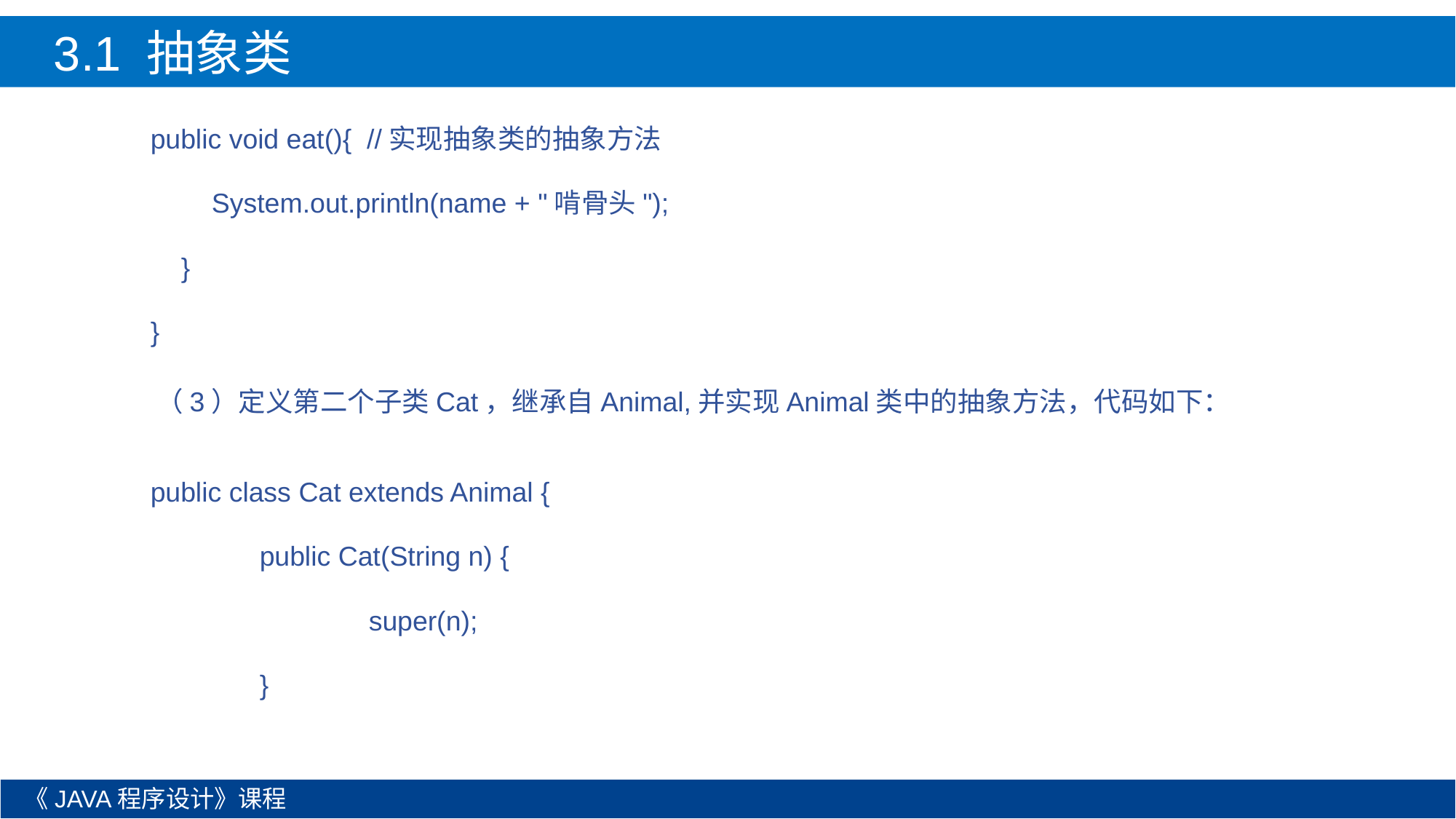

3.1 抽象类
public void eat(){  //实现抽象类的抽象方法
        System.out.println(name + "啃骨头");
    }
}
（3）定义第二个子类Cat，继承自Animal,并实现Animal类中的抽象方法，代码如下：
public class Cat extends Animal {
	public Cat(String n) {
		super(n);
	}
《JAVA程序设计》课程